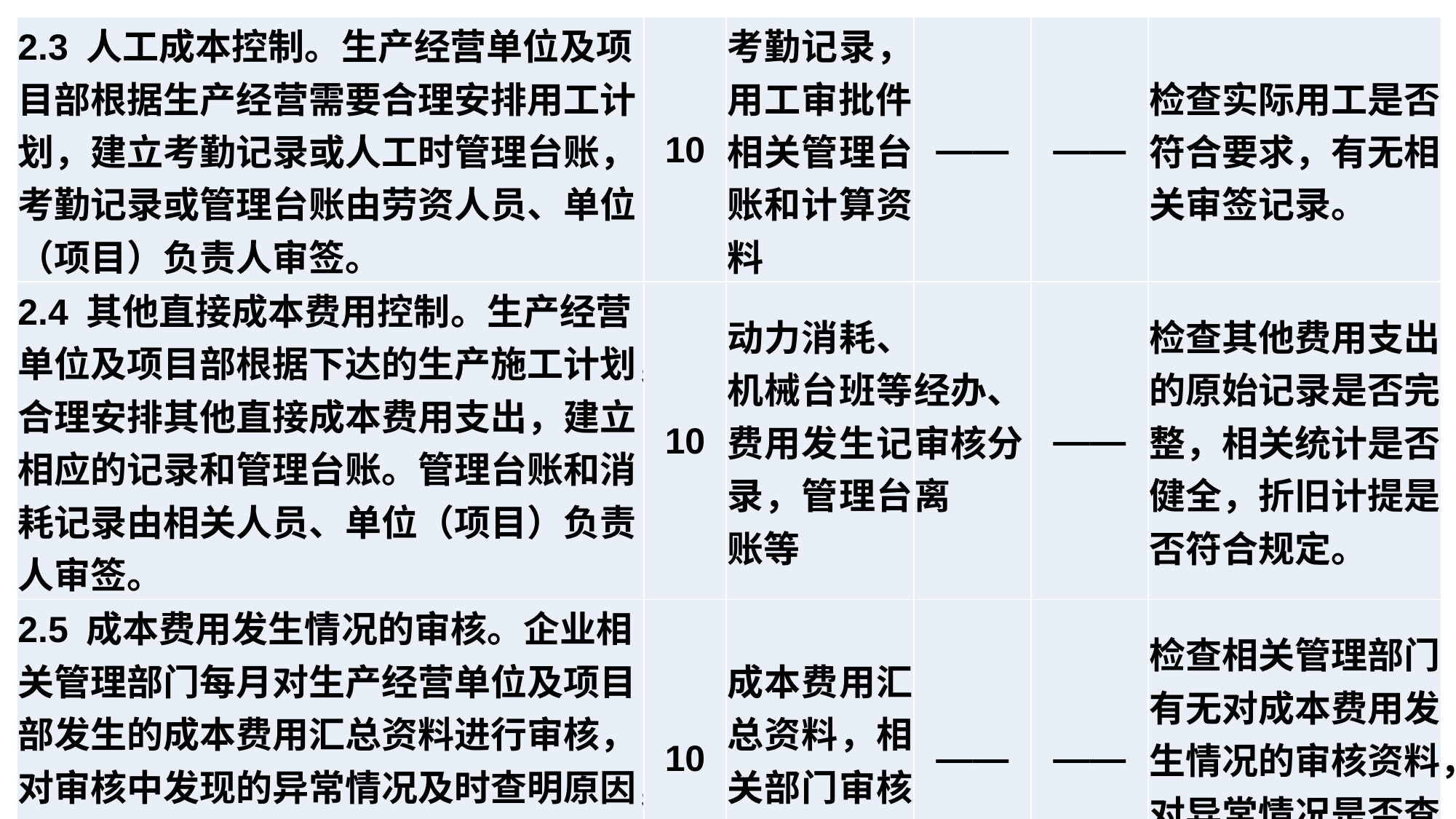

| 2.3 人工成本控制。生产经营单位及项目部根据生产经营需要合理安排用工计划，建立考勤记录或人工时管理台账，考勤记录或管理台账由劳资人员、单位（项目）负责人审签。 | 10 | 考勤记录，用工审批件，相关管理台账和计算资料 | —— | —— | 检查实际用工是否符合要求，有无相关审签记录。 |
| --- | --- | --- | --- | --- | --- |
| 2.4 其他直接成本费用控制。生产经营单位及项目部根据下达的生产施工计划，合理安排其他直接成本费用支出，建立相应的记录和管理台账。管理台账和消耗记录由相关人员、单位（项目）负责人审签。 | 10 | 动力消耗、机械台班等费用发生记录，管理台账等 | 经办、审核分离 | —— | 检查其他费用支出的原始记录是否完整，相关统计是否健全，折旧计提是否符合规定。 |
| 2.5 成本费用发生情况的审核。企业相关管理部门每月对生产经营单位及项目部发生的成本费用汇总资料进行审核，对审核中发现的异常情况及时查明原因，报经分管领导批准后，责成相关生产施工单位及时整改、追究责任、落实措施。 | 10 | 成本费用汇总资料，相关部门审核意见 | —— | —— | 检查相关管理部门有无对成本费用发生情况的审核资料，对异常情况是否查明原因并及时处理。 |